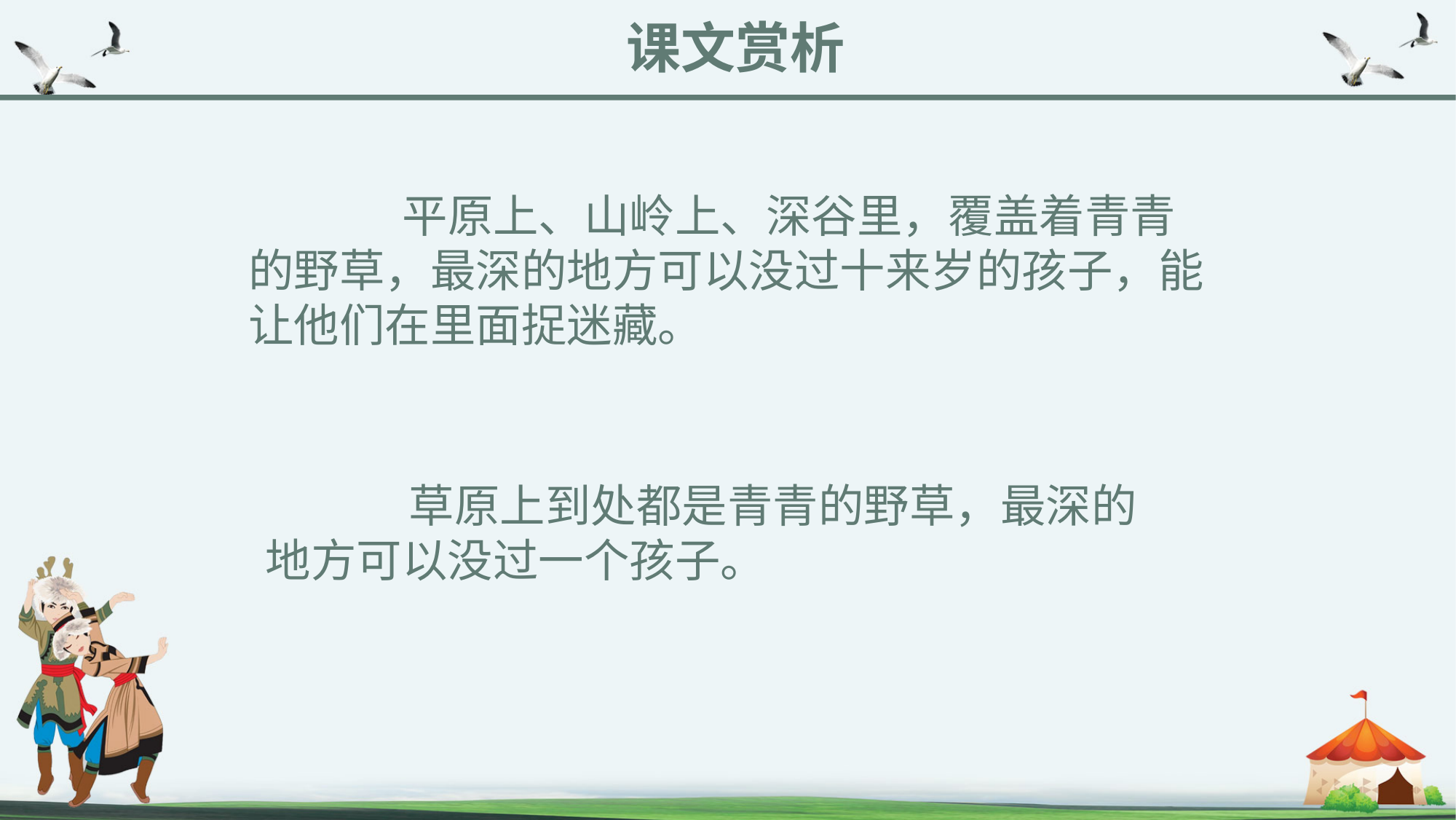

课文赏析

              平原上、山岭上、深谷里，覆盖着青青的野草，最深的地方可以没过十来岁的孩子，能让他们在里面捉迷藏。

             草原上到处都是青青的野草，最深的地方可以没过一个孩子。